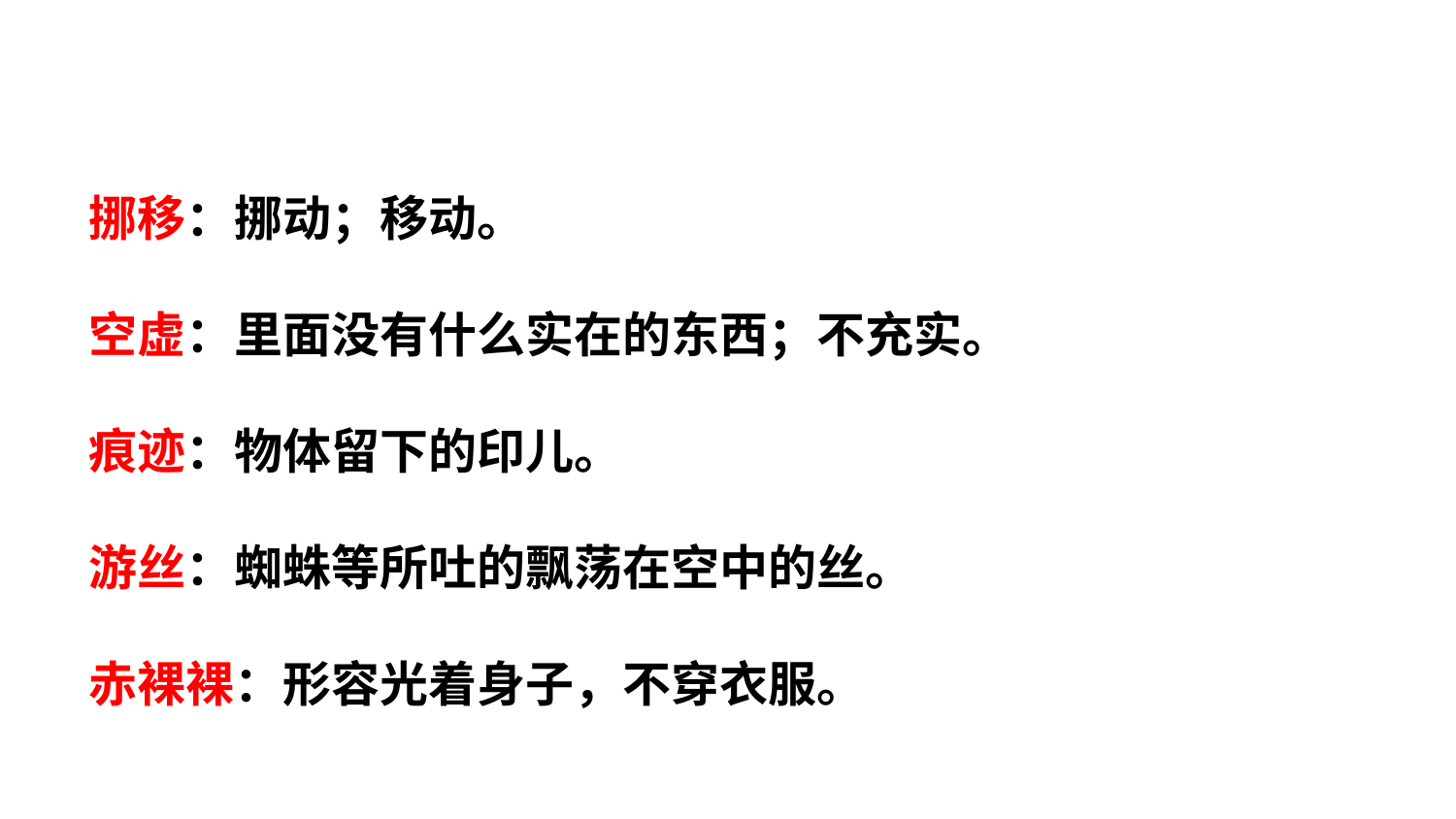

挪移：挪动；移动。
空虚：里面没有什么实在的东西；不充实。
痕迹：物体留下的印儿。
游丝：蜘蛛等所吐的飘荡在空中的丝。
赤裸裸：形容光着身子，不穿衣服。